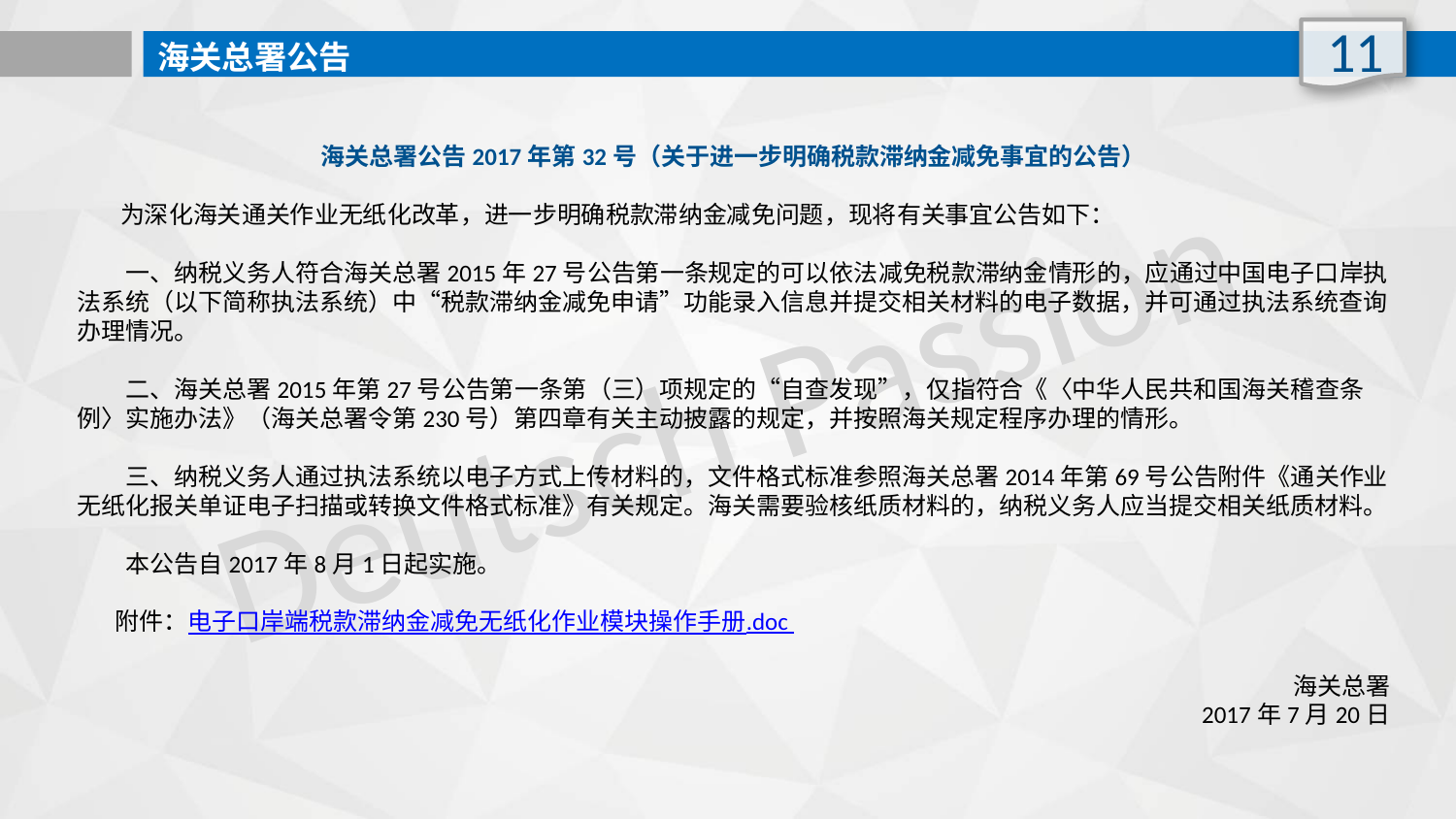

11

海关总署公告

海关总署公告2017年第32号（关于进一步明确税款滞纳金减免事宜的公告）

       为深化海关通关作业无纸化改革，进一步明确税款滞纳金减免问题，现将有关事宜公告如下：

　　一、纳税义务人符合海关总署2015年27号公告第一条规定的可以依法减免税款滞纳金情形的，应通过中国电子口岸执法系统（以下简称执法系统）中“税款滞纳金减免申请”功能录入信息并提交相关材料的电子数据，并可通过执法系统查询办理情况。

　　二、海关总署2015年第27号公告第一条第（三）项规定的“自查发现”，仅指符合《〈中华人民共和国海关稽查条例〉实施办法》（海关总署令第230号）第四章有关主动披露的规定，并按照海关规定程序办理的情形。

　　三、纳税义务人通过执法系统以电子方式上传材料的，文件格式标准参照海关总署2014年第69号公告附件《通关作业无纸化报关单证电子扫描或转换文件格式标准》有关规定。海关需要验核纸质材料的，纳税义务人应当提交相关纸质材料。

　　本公告自2017年8月1日起实施。

      附件：电子口岸端税款滞纳金减免无纸化作业模块操作手册.doc

海关总署
2017年7月20日
Deutsch Passion